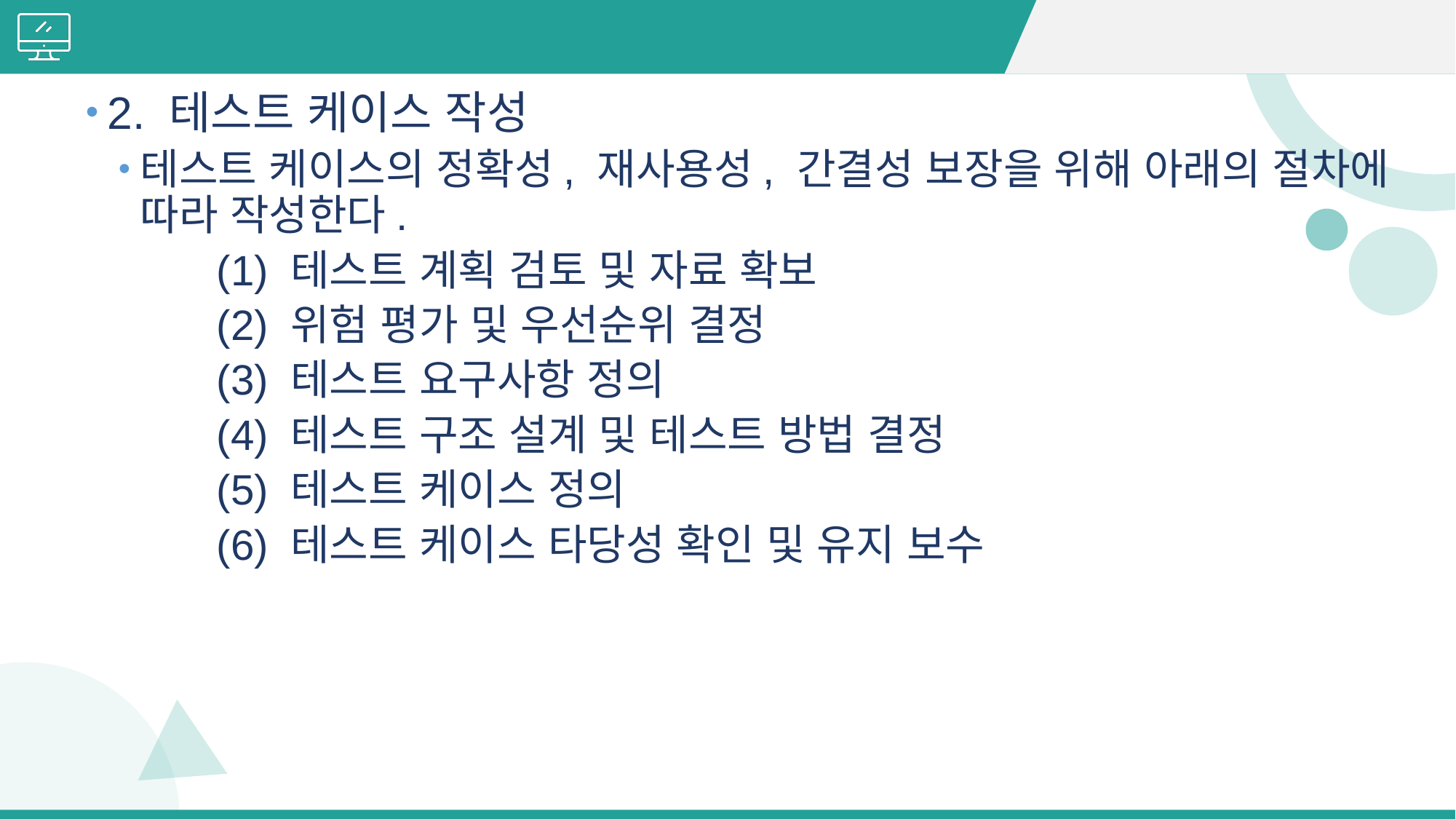

#
2. 테스트 케이스 작성
테스트 케이스의 정확성, 재사용성, 간결성 보장을 위해 아래의 절차에 따라 작성한다.
(1) 테스트 계획 검토 및 자료 확보
(2) 위험 평가 및 우선순위 결정
(3) 테스트 요구사항 정의
(4) 테스트 구조 설계 및 테스트 방법 결정
(5) 테스트 케이스 정의
(6) 테스트 케이스 타당성 확인 및 유지 보수